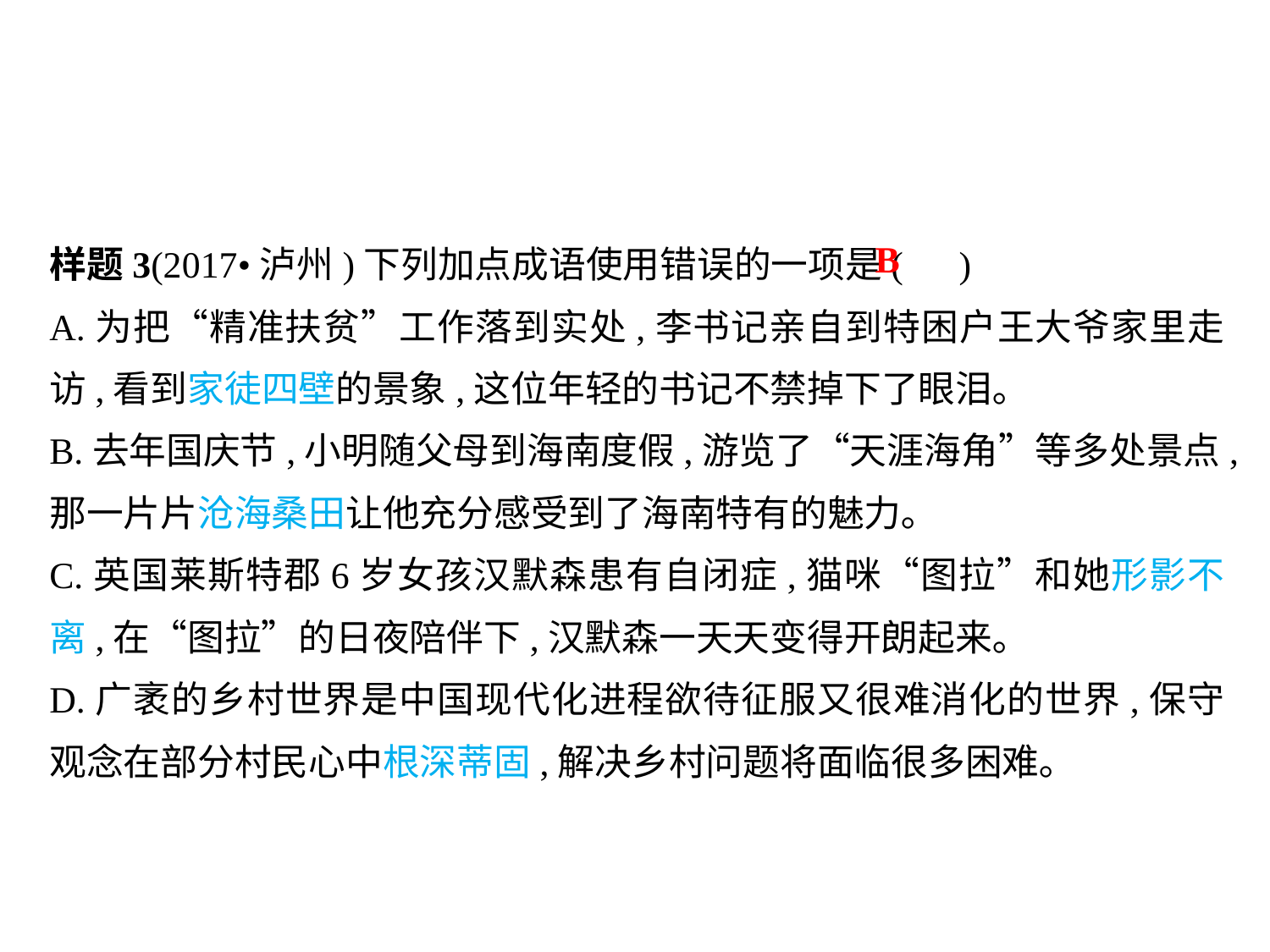

样题3(2017•泸州)下列加点成语使用错误的一项是(      )
A.为把“精准扶贫”工作落到实处,李书记亲自到特困户王大爷家里走访,看到家徒四壁的景象,这位年轻的书记不禁掉下了眼泪｡
B.去年国庆节,小明随父母到海南度假,游览了“天涯海角”等多处景点,那一片片沧海桑田让他充分感受到了海南特有的魅力｡
C.英国莱斯特郡6岁女孩汉默森患有自闭症,猫咪“图拉”和她形影不离,在“图拉”的日夜陪伴下,汉默森一天天变得开朗起来｡
D.广袤的乡村世界是中国现代化进程欲待征服又很难消化的世界,保守观念在部分村民心中根深蒂固,解决乡村问题将面临很多困难｡
B